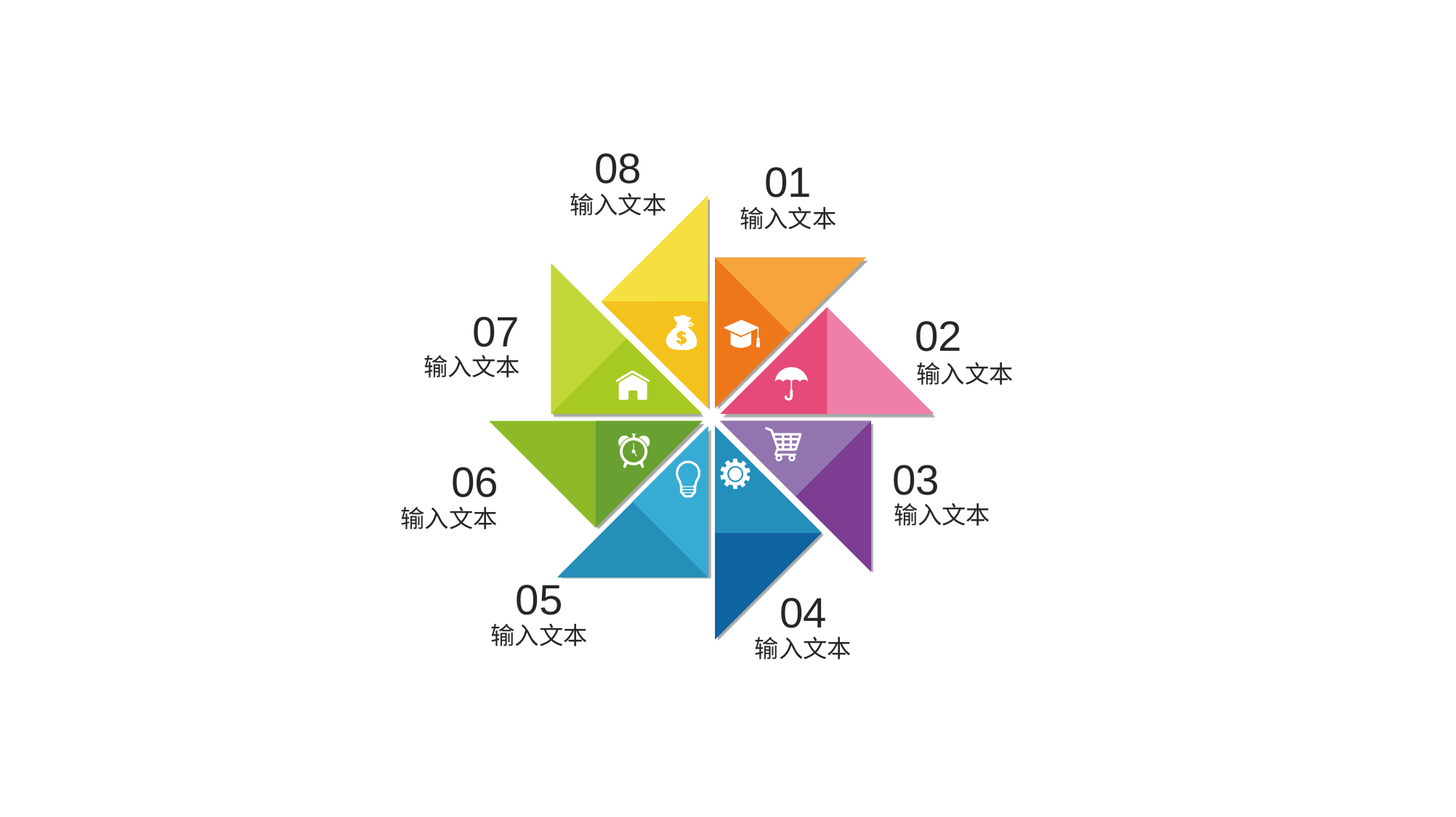

08
01
输入文本

输入文本

07

02

输入文本
输入文本

03
06

输入文本
输入文本
05
04
输入文本
输入文本